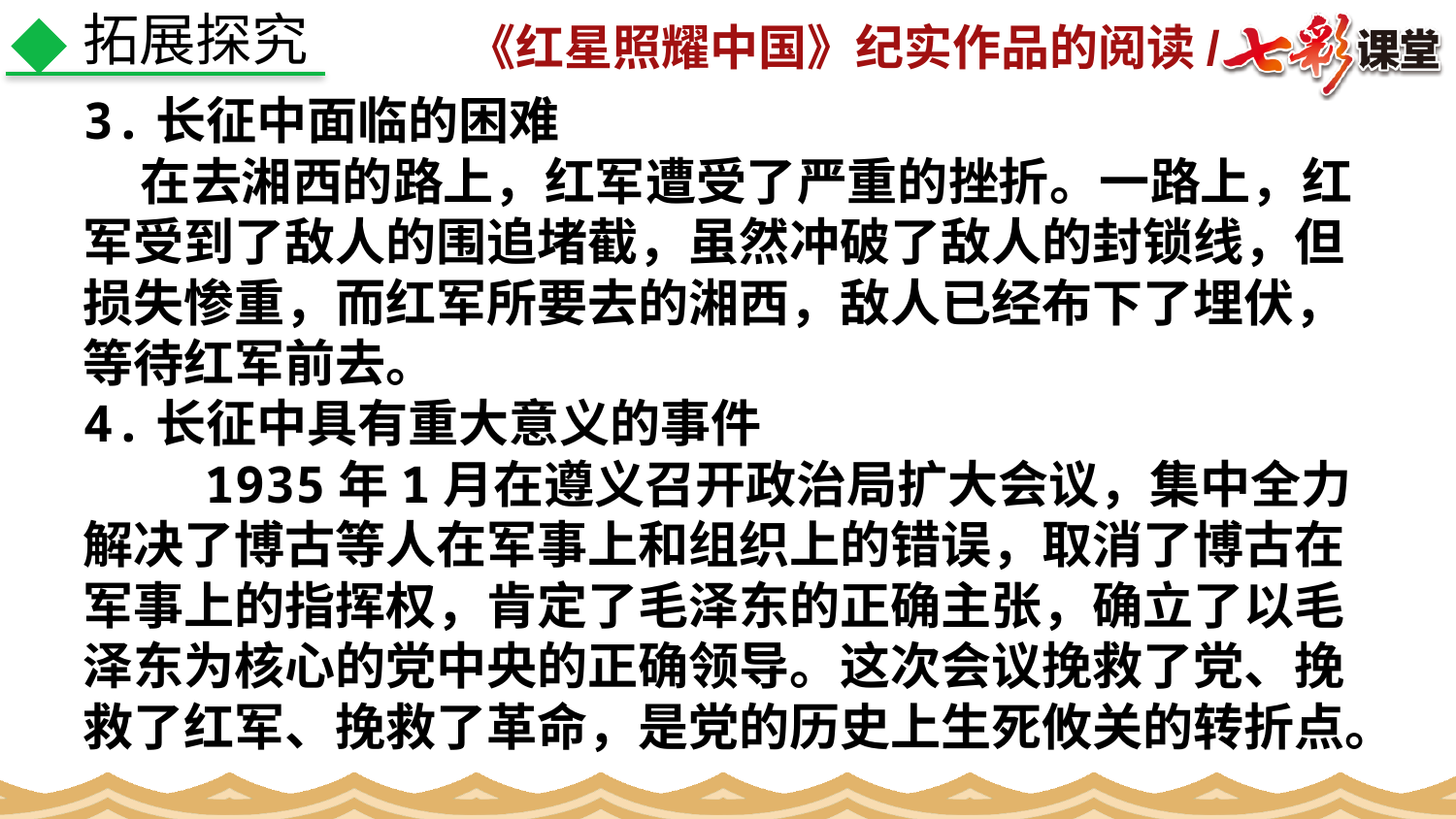

拓展探究

3.长征中面临的困难
    在去湘西的路上，红军遭受了严重的挫折。一路上，红军受到了敌人的围追堵截，虽然冲破了敌人的封锁线，但损失惨重，而红军所要去的湘西，敌人已经布下了埋伏，等待红军前去。
4.长征中具有重大意义的事件
    1935年1月在遵义召开政治局扩大会议，集中全力解决了博古等人在军事上和组织上的错误，取消了博古在军事上的指挥权，肯定了毛泽东的正确主张，确立了以毛泽东为核心的党中央的正确领导。这次会议挽救了党、挽救了红军、挽救了革命，是党的历史上生死攸关的转折点。